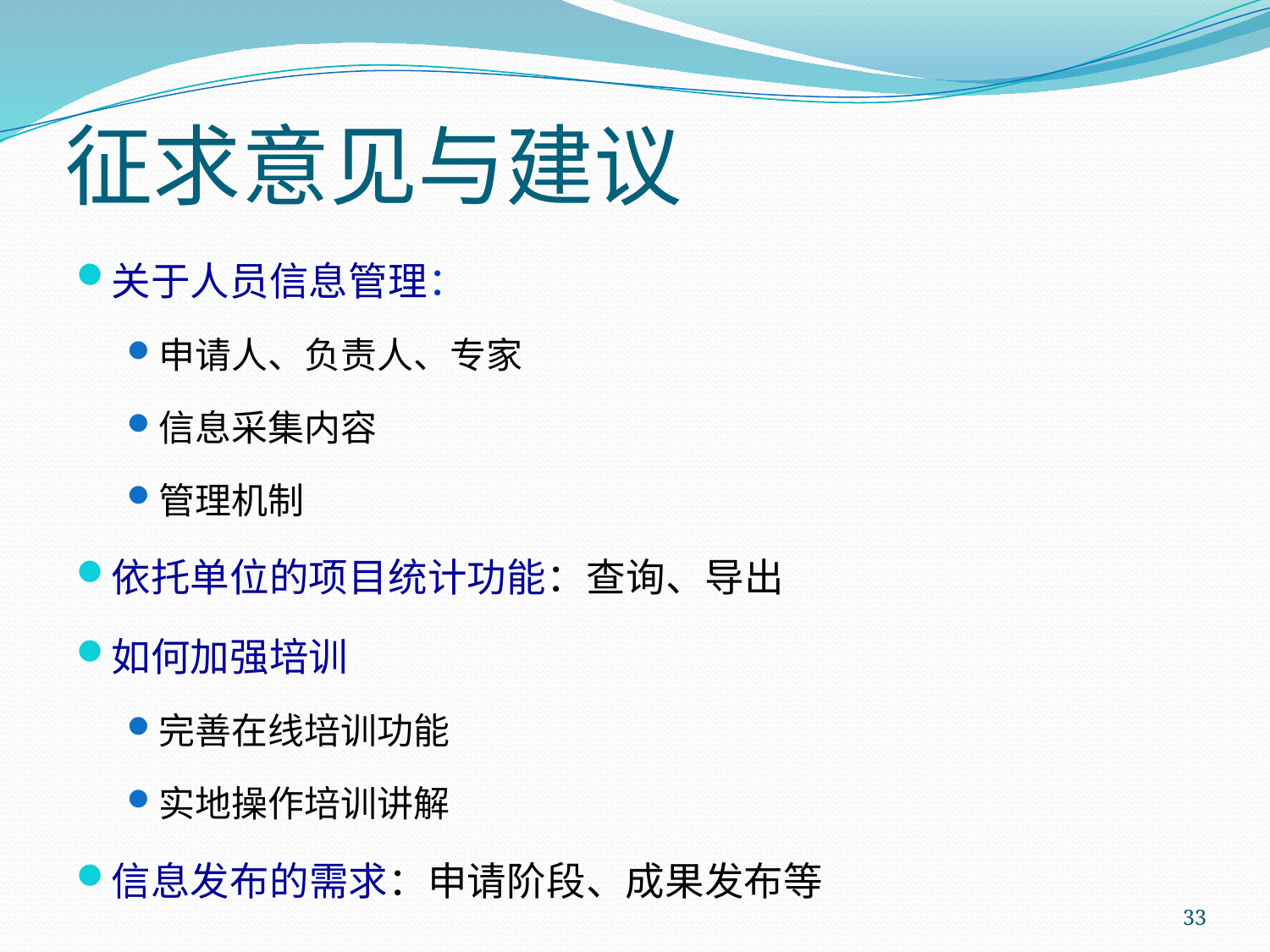

# 征求意见与建议
关于人员信息管理：
申请人、负责人、专家
信息采集内容
管理机制
依托单位的项目统计功能：查询、导出
如何加强培训
完善在线培训功能
实地操作培训讲解
信息发布的需求：申请阶段、成果发布等
33